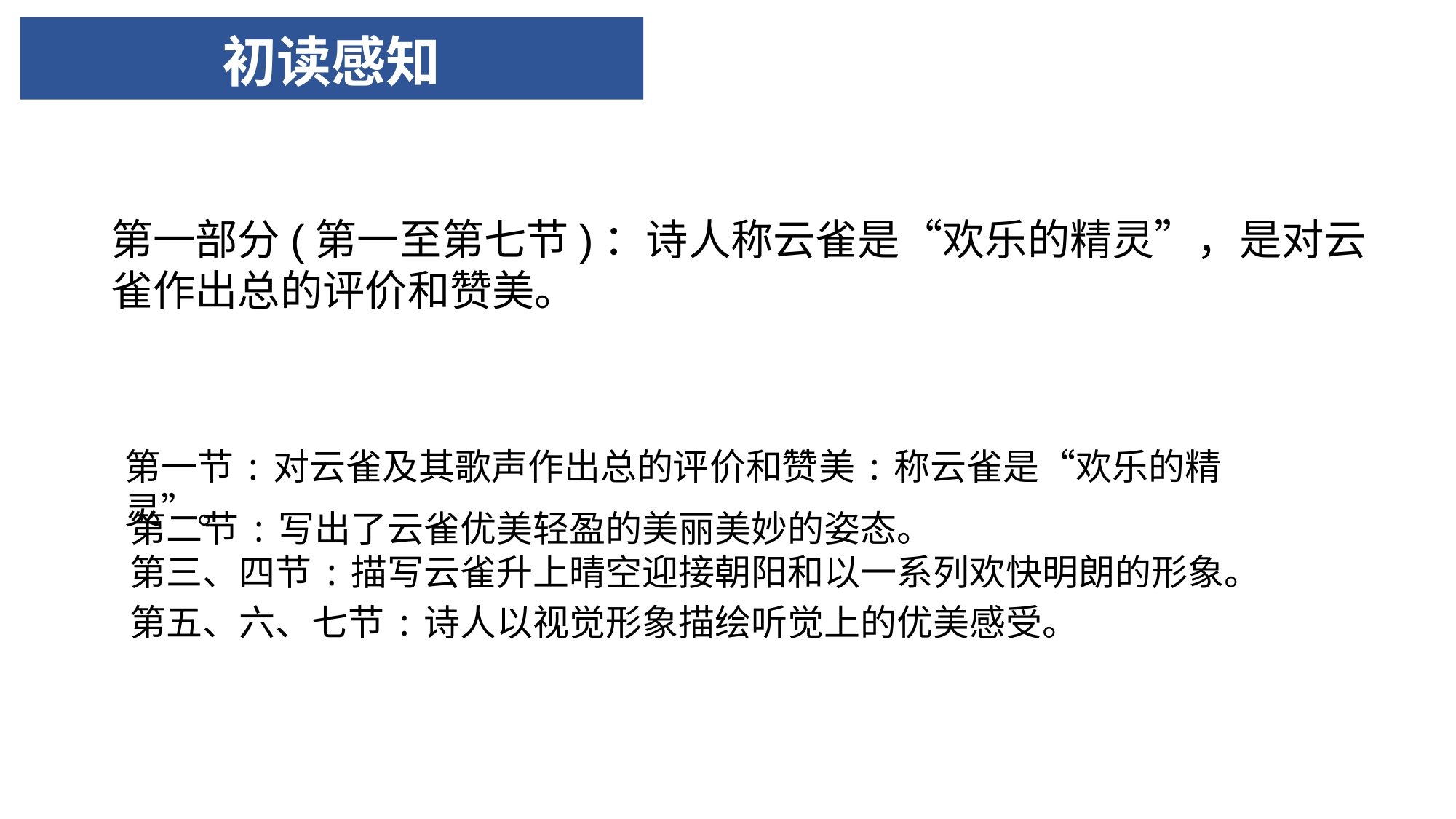

# 初读感知
第一部分(第一至第七节)：诗人称云雀是“欢乐的精灵”，是对云雀作出总的评价和赞美。

第一节:对云雀及其歌声作出总的评价和赞美:称云雀是“欢乐的精灵”。
第二节:写出了云雀优美轻盈的美丽美妙的姿态。
第三、四节:描写云雀升上晴空迎接朝阳和以一系列欢快明朗的形象。
第五、六、七节:诗人以视觉形象描绘听觉上的优美感受。